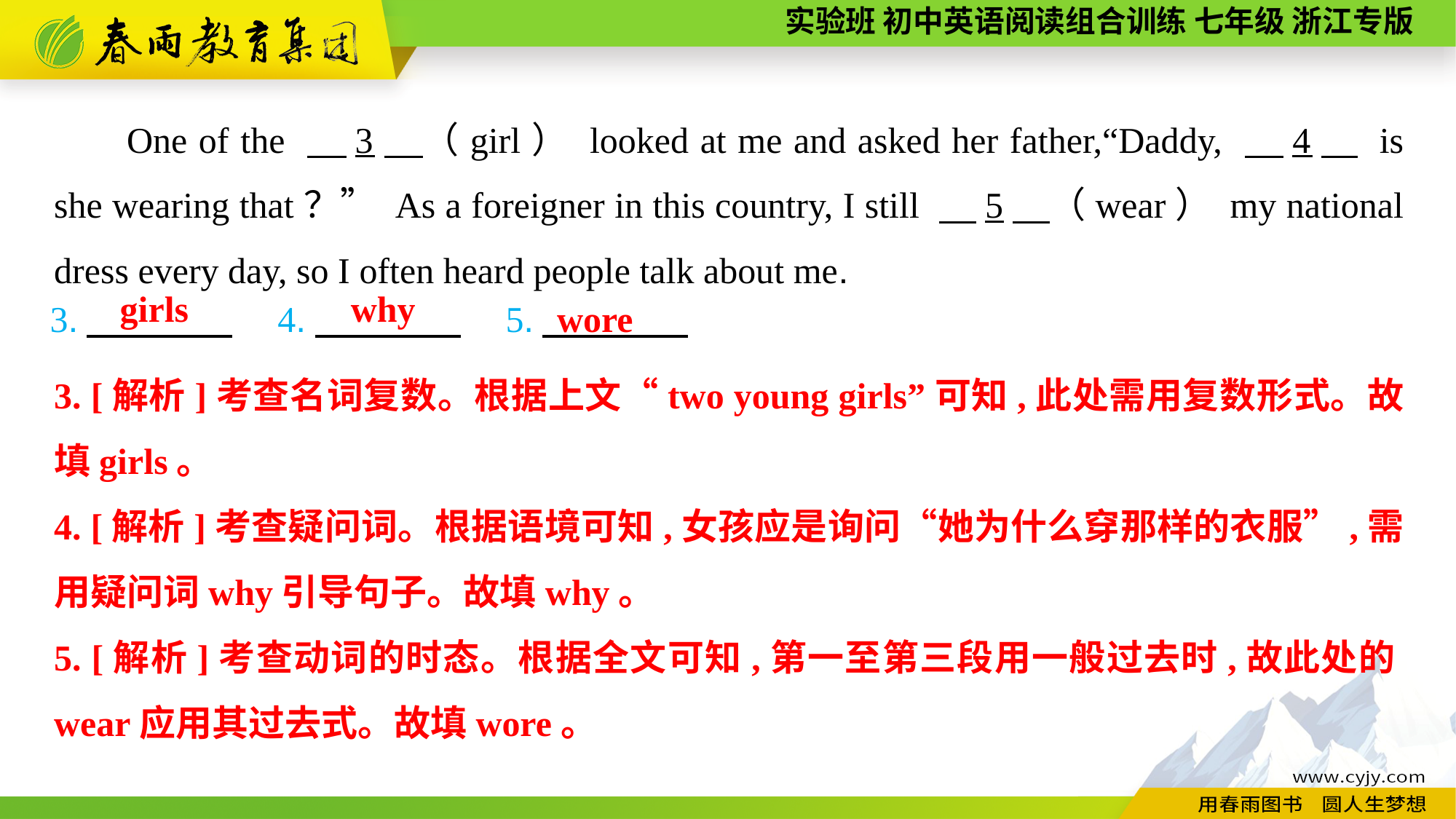

One of the 　3　（girl） looked at me and asked her father,“Daddy, 　4　 is she wearing that？” As a foreigner in this country, I still 　5　（wear） my national dress every day, so I often heard people talk about me.
why
girls
wore
3.　　　　　4.　　　　　5.
3. [解析]考查名词复数。根据上文“two young girls”可知,此处需用复数形式。故填girls。
4. [解析]考查疑问词。根据语境可知,女孩应是询问“她为什么穿那样的衣服”,需用疑问词why引导句子。故填why。
5. [解析]考查动词的时态。根据全文可知,第一至第三段用一般过去时,故此处的wear应用其过去式。故填wore。